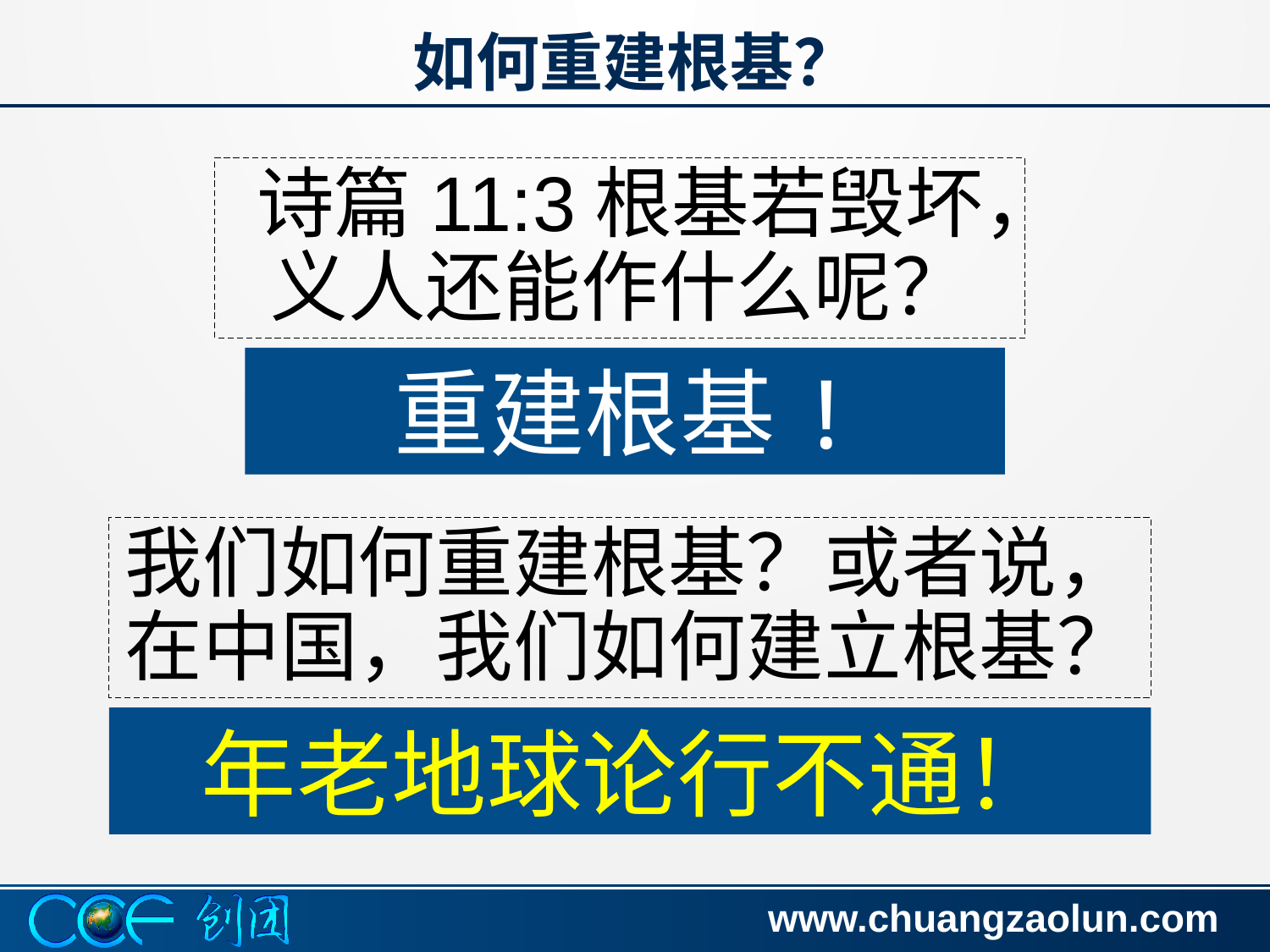

# 如何重建根基？
诗篇11:3根基若毁坏，义人还能作什么呢？
重建根基!
我们如何重建根基？或者说，在中国，我们如何建立根基？
年老地球论行不通！